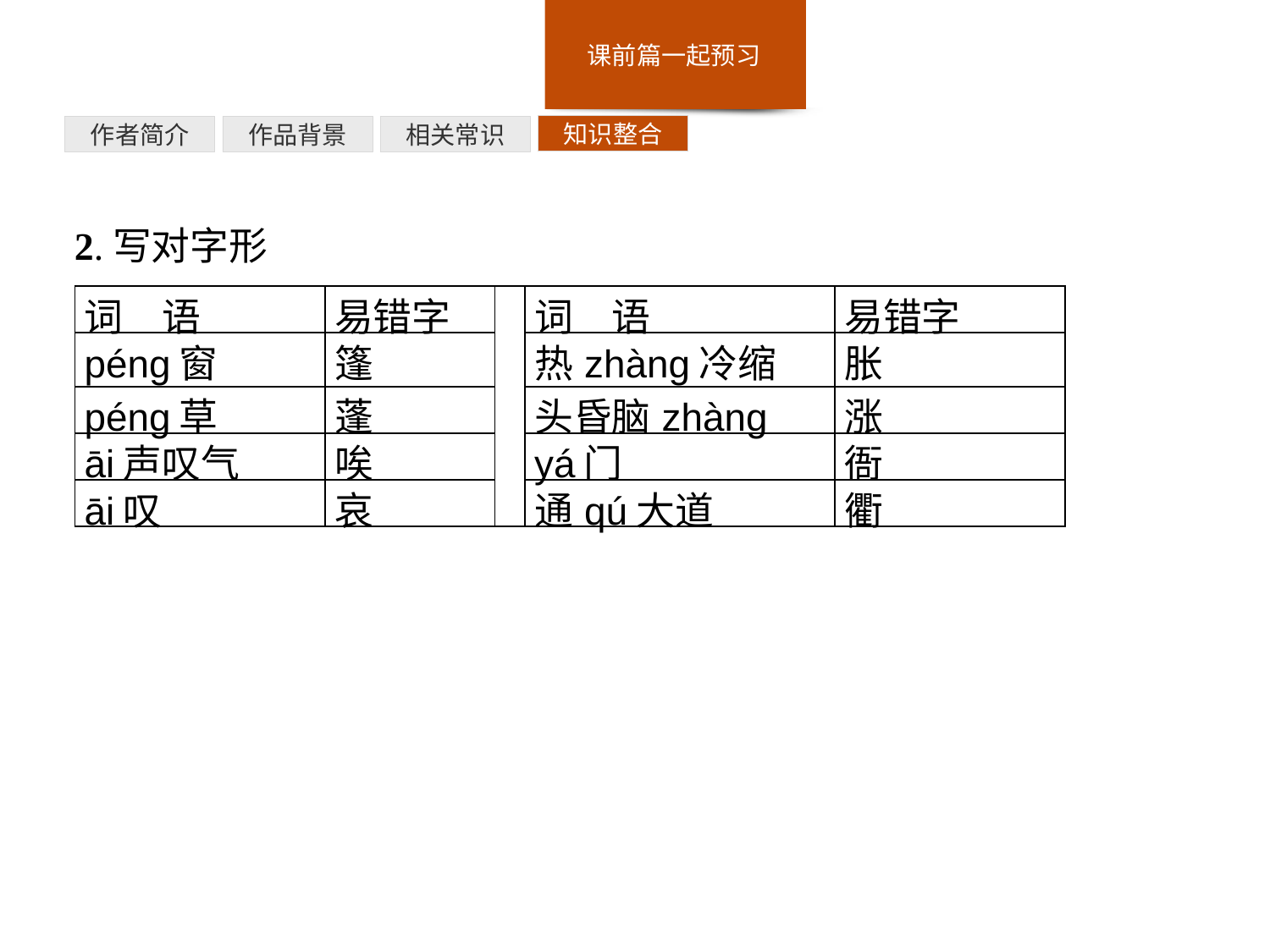

知识整合
相关常识
作品背景
作者简介
2.写对字形
| 词　语 | 易错字 |  | 词　语 | 易错字 |
| --- | --- | --- | --- | --- |
| péng窗 | 篷 |  | 热zhàng冷缩 | 胀 |
| péng草 | 蓬 |  | 头昏脑zhàng | 涨 |
| āi声叹气 | 唉 |  | yá门 | 衙 |
| āi叹 | 哀 |  | 通qú大道 | 衢 |